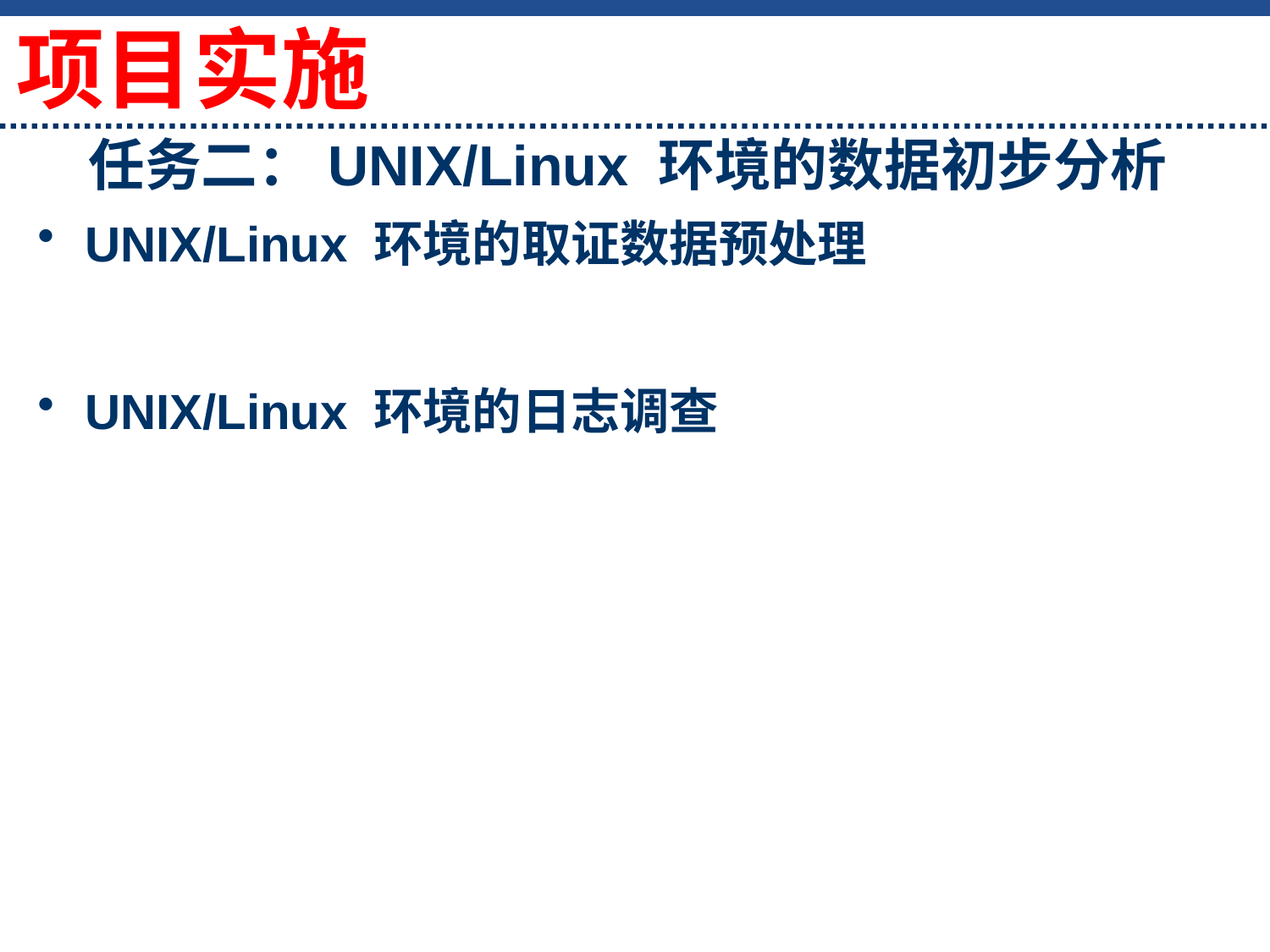

项目实施
# 任务二：UNIX/Linux 环境的数据初步分析
UNIX/Linux 环境的取证数据预处理

UNIX/Linux 环境的日志调查